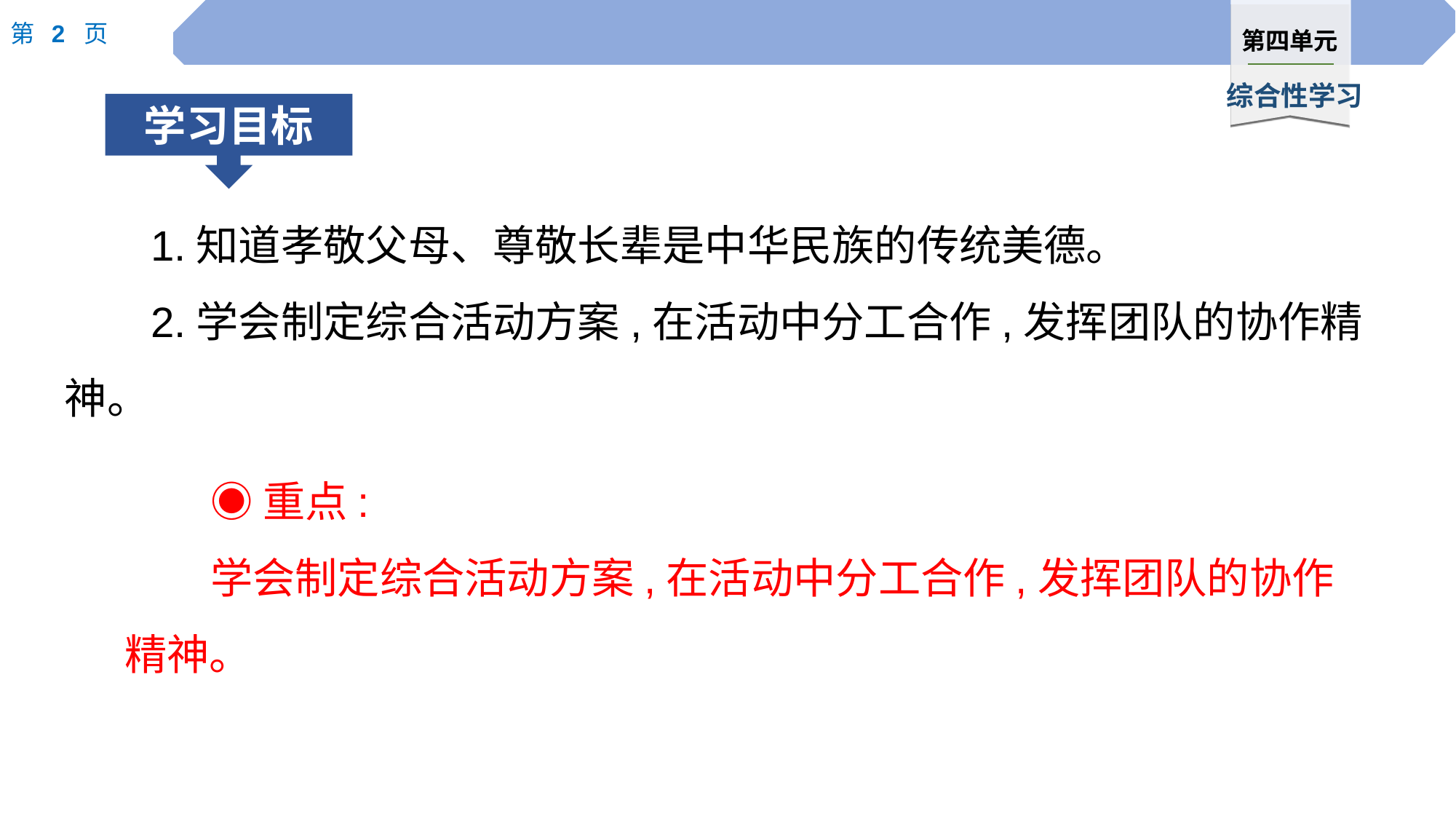

1.知道孝敬父母、尊敬长辈是中华民族的传统美德。
2.学会制定综合活动方案,在活动中分工合作,发挥团队的协作精神。
◉重点:
学会制定综合活动方案,在活动中分工合作,发挥团队的协作精神。